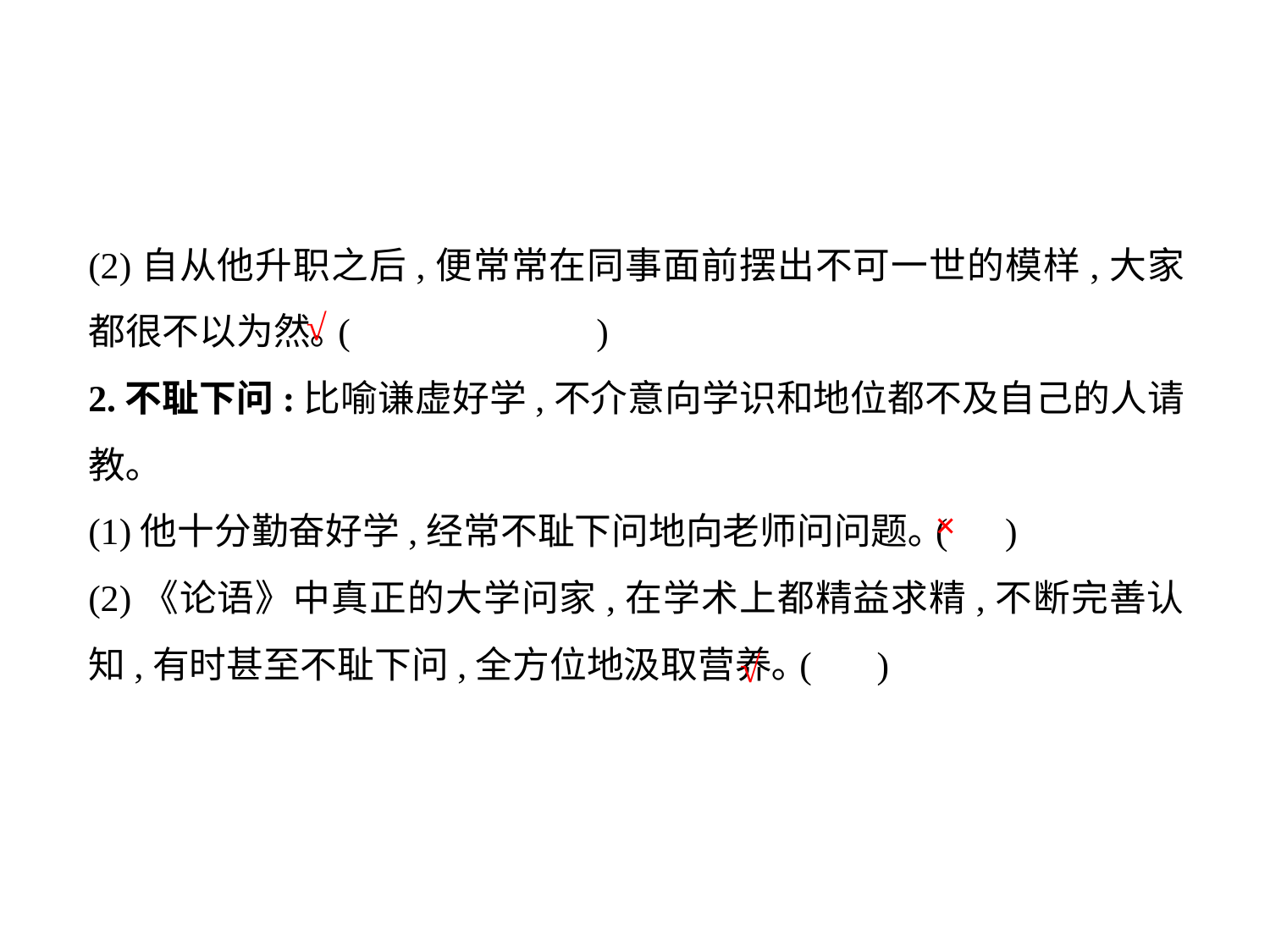

(2)自从他升职之后,便常常在同事面前摆出不可一世的模样,大家都很不以为然｡(		)
2.不耻下问:比喻谦虚好学,不介意向学识和地位都不及自己的人请教｡
(1)他十分勤奋好学,经常不耻下问地向老师问问题｡(	   )
(2)《论语》中真正的大学问家,在学术上都精益求精,不断完善认知,有时甚至不耻下问,全方位地汲取营养｡(       )
√
×
√